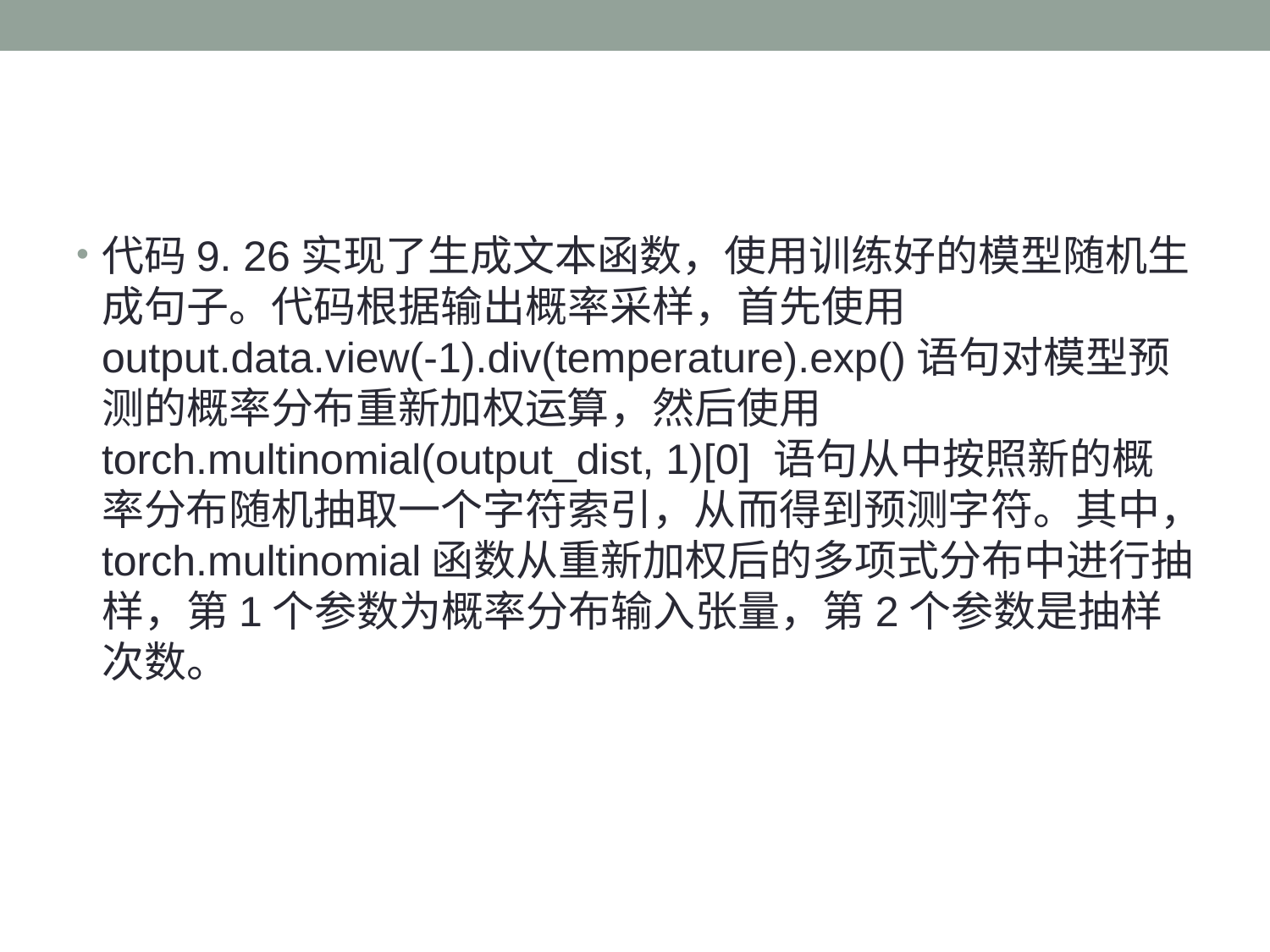

#
代码9. 26实现了生成文本函数，使用训练好的模型随机生成句子。代码根据输出概率采样，首先使用output.data.view(-1).div(temperature).exp()语句对模型预测的概率分布重新加权运算，然后使用torch.multinomial(output_dist, 1)[0] 语句从中按照新的概率分布随机抽取一个字符索引，从而得到预测字符。其中，torch.multinomial函数从重新加权后的多项式分布中进行抽样，第1个参数为概率分布输入张量，第2个参数是抽样次数。